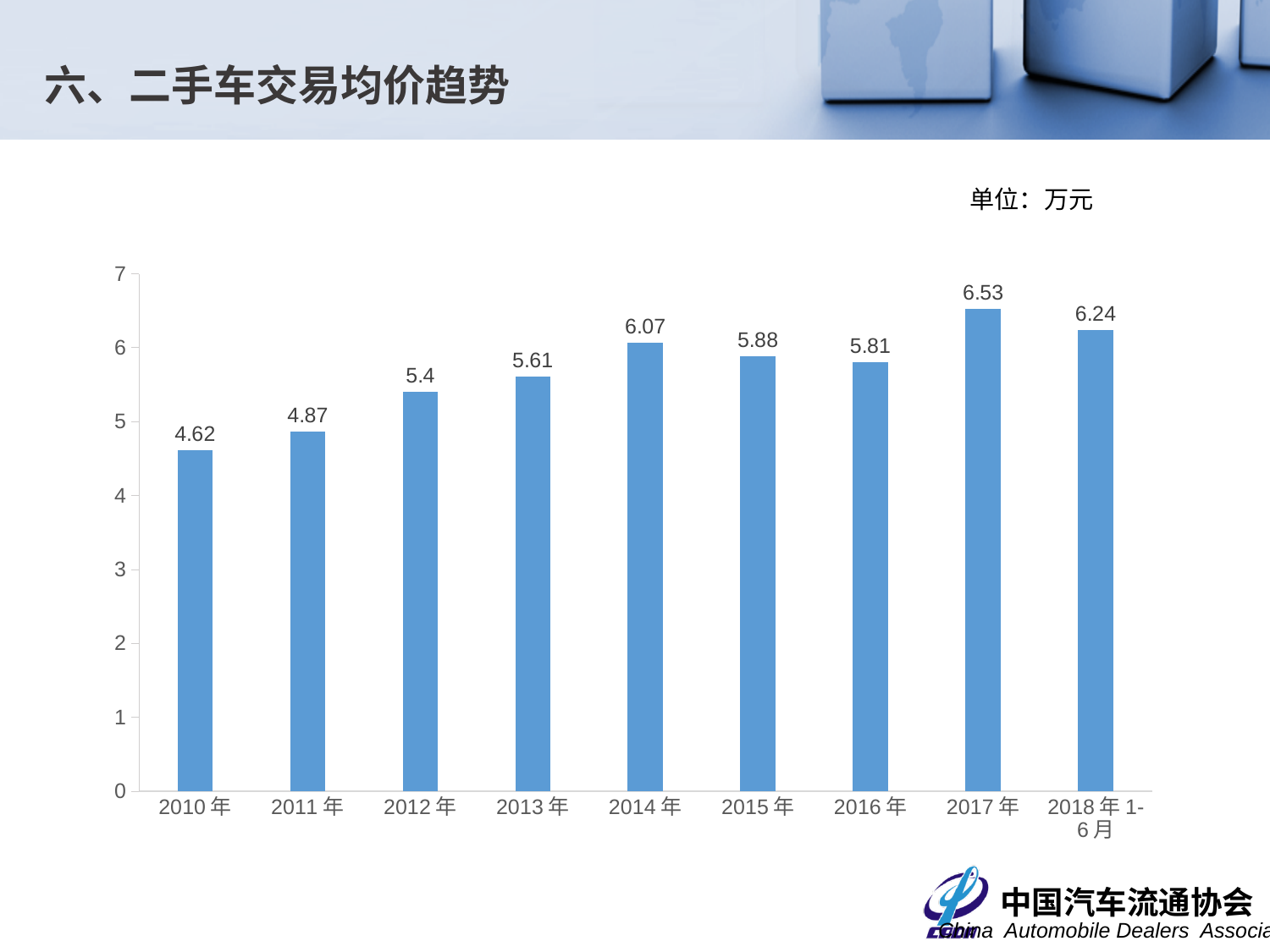

六、二手车交易均价趋势
单位：万元

### Chart

| Category | 二手车交易均价 |
|---|---|
| 2010年 | 4.619999999999997 |
| 2011年 | 4.87 |
| 2012年 | 5.4 |
| 2013年 | 5.6099999999999985 |
| 2014年 | 6.07 |
| 2015年 | 5.88 |
| 2016年 | 5.81 |
| 2017年 | 6.53 |
| 2018年1-6月 | 6.24 |